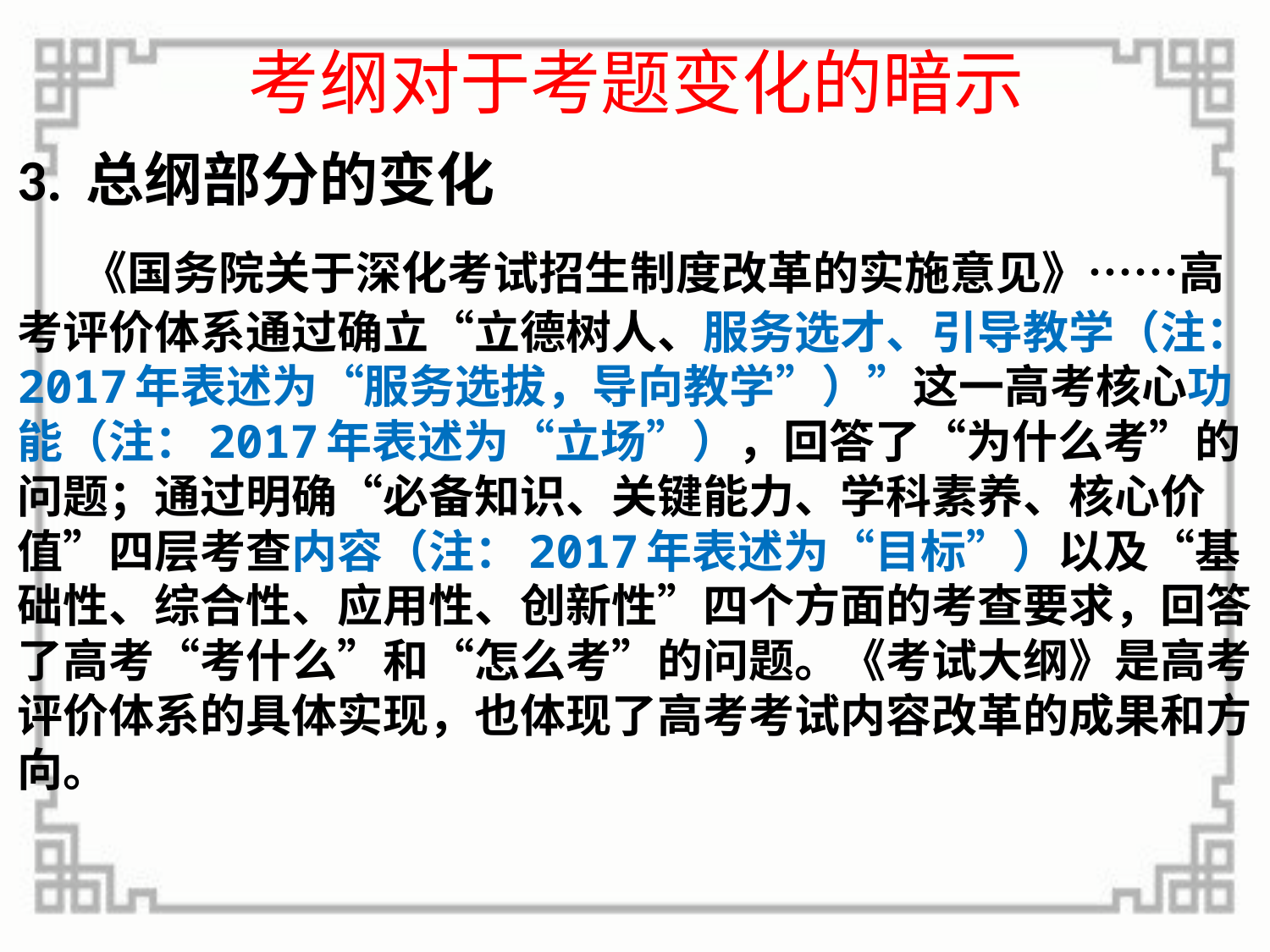

# 考纲对于考题变化的暗示
3. 总纲部分的变化
    《国务院关于深化考试招生制度改革的实施意见》……高考评价体系通过确立“立德树人、服务选才、引导教学（注：2017年表述为“服务选拔，导向教学”）”这一高考核心功能（注：2017年表述为“立场”），回答了“为什么考”的问题；通过明确“必备知识、关键能力、学科素养、核心价值”四层考查内容（注：2017年表述为“目标”）以及“基础性、综合性、应用性、创新性”四个方面的考查要求，回答了高考“考什么”和“怎么考”的问题。《考试大纲》是高考评价体系的具体实现，也体现了高考考试内容改革的成果和方向。